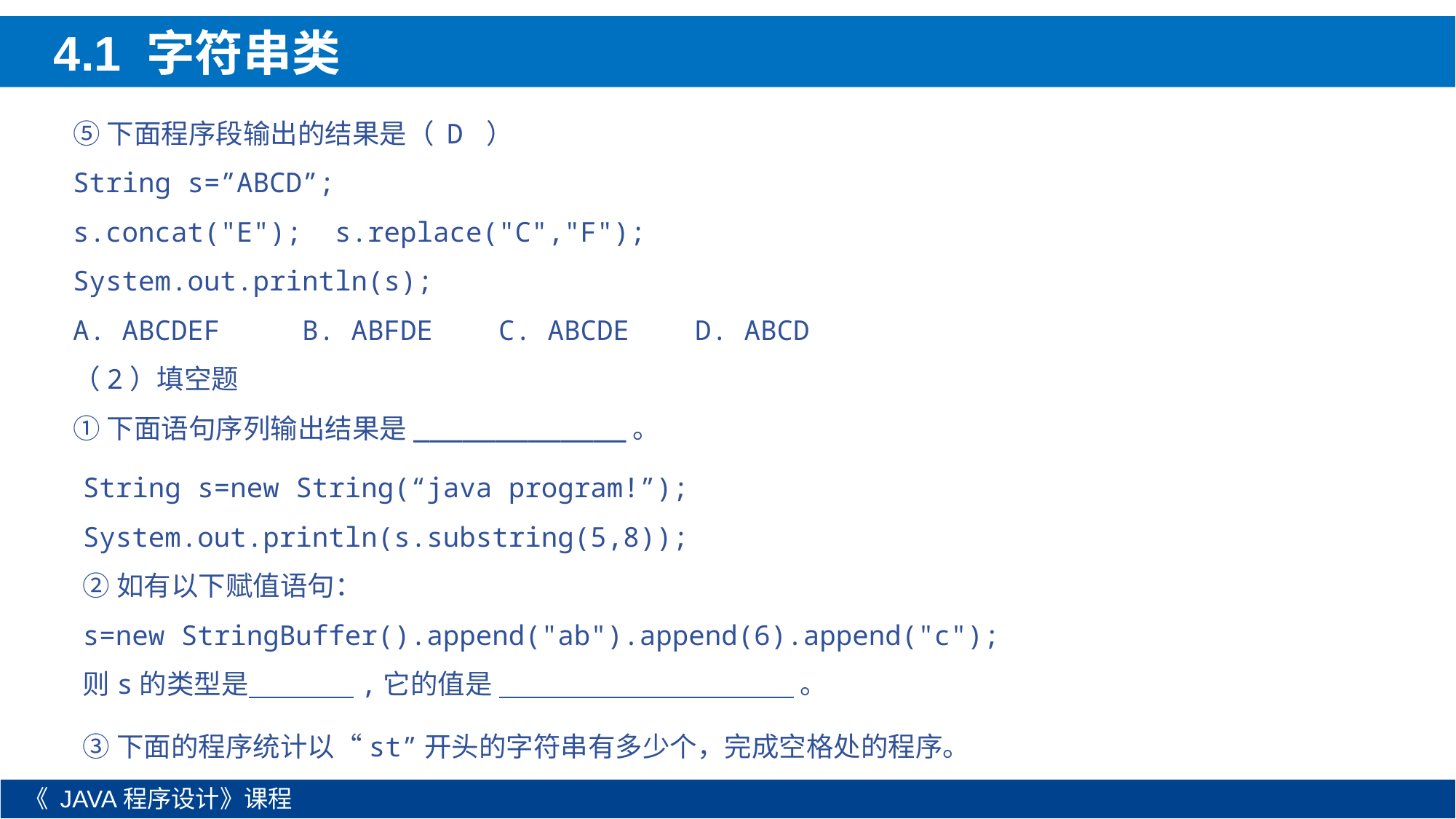

4.1 字符串类
⑤下面程序段输出的结果是（ D ）
String s=”ABCD”;
s.concat("E");  s.replace("C","F");
System.out.println(s);
A. ABCDEF     B. ABFDE    C. ABCDE    D. ABCD
（2）填空题
①下面语句序列输出结果是_____________。
String s=new String(“java program!”);
System.out.println(s.substring(5,8));
②如有以下赋值语句：
s=new StringBuffer().append("ab").append(6).append("c");
则s的类型是                 ,它的值是­                  。
③下面的程序统计以“st”开头的字符串有多少个，完成空格处的程序。
《 JAVA程序设计》课程